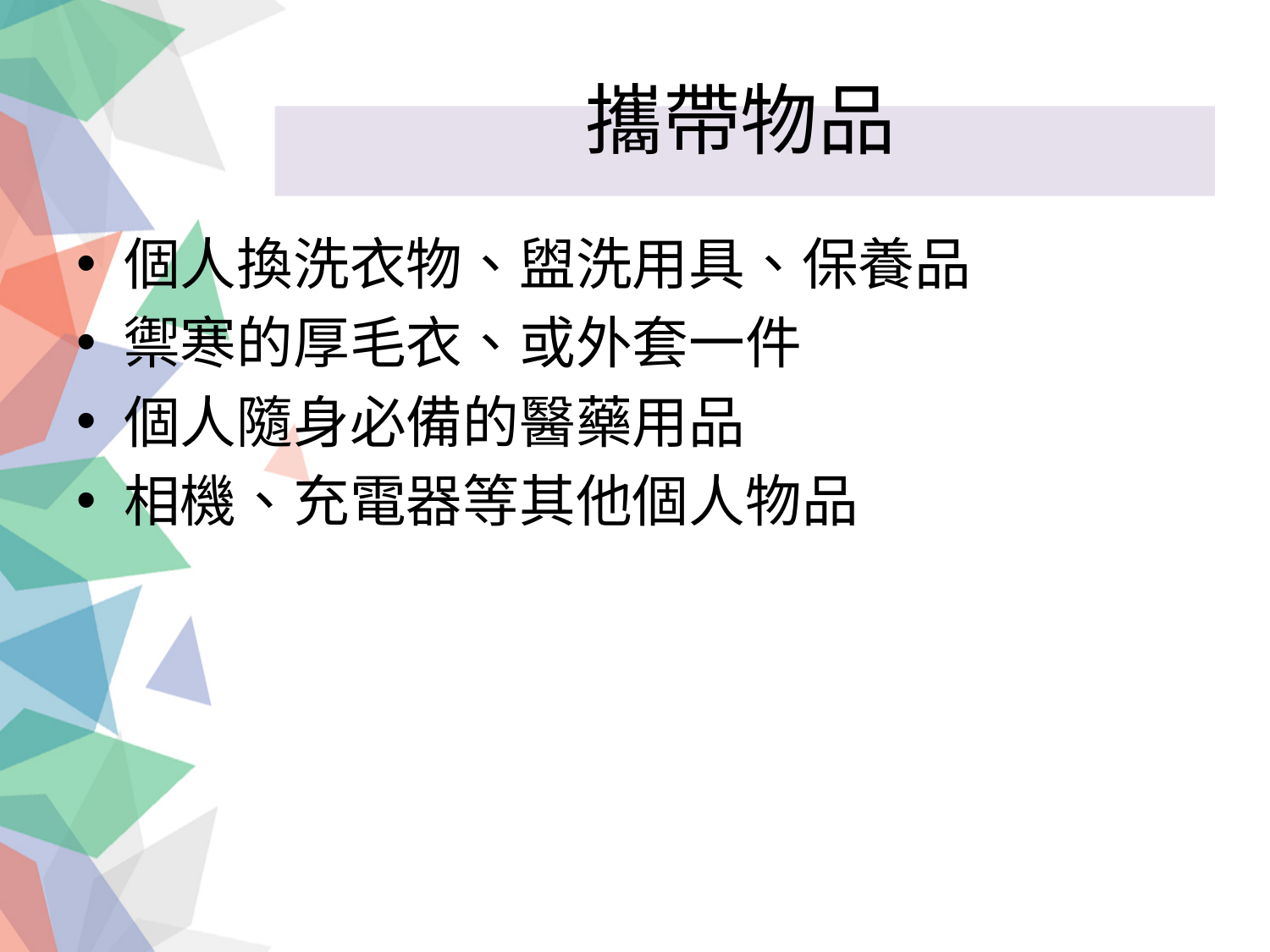

# 攜帶物品
個人換洗衣物、盥洗用具、保養品
禦寒的厚毛衣、或外套一件
個人隨身必備的醫藥用品
相機、充電器等其他個人物品